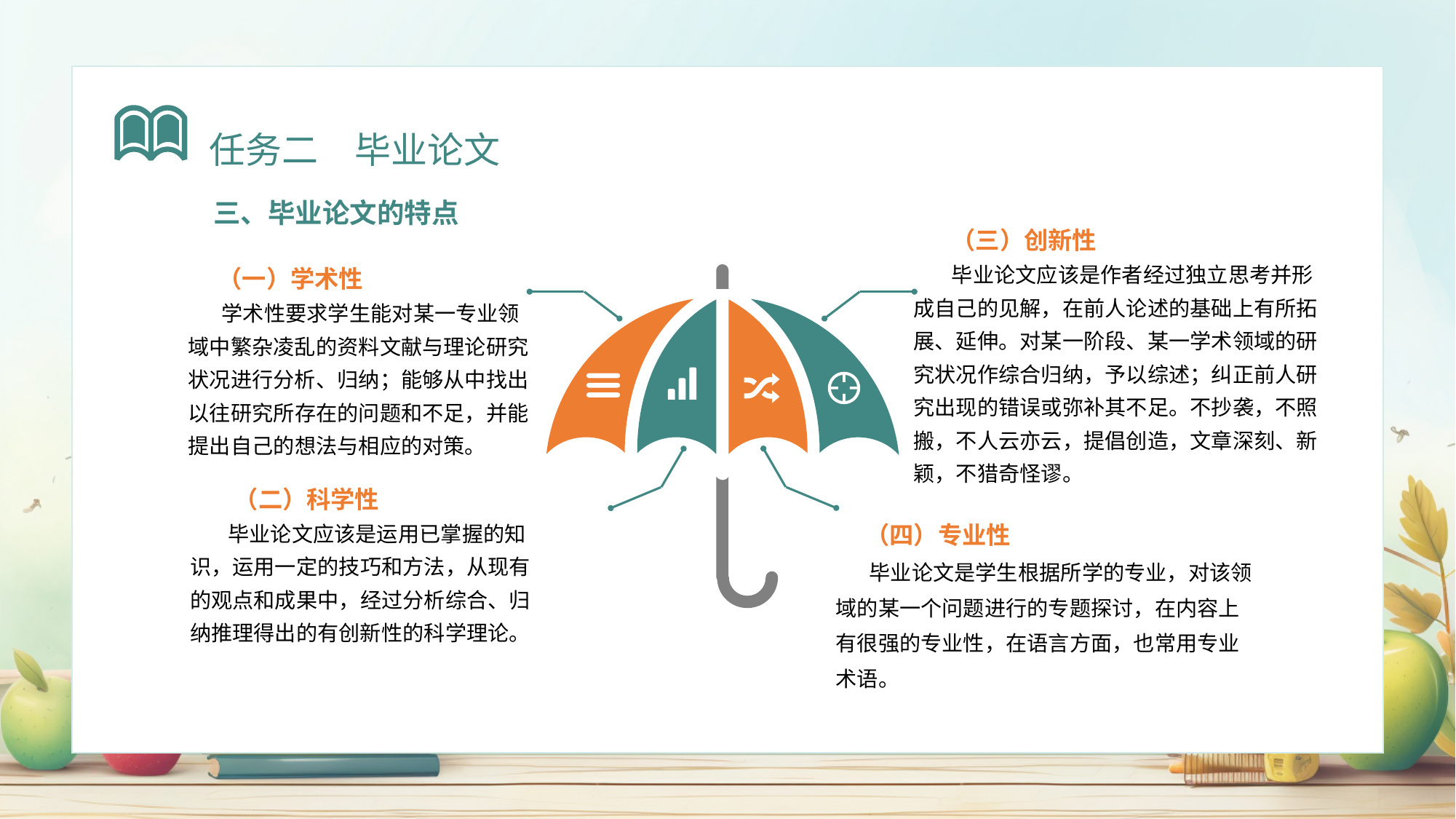

任务二　毕业论文

三、毕业论文的特点
      （三）创新性
       毕业论文应该是作者经过独立思考并形成自己的见解，在前人论述的基础上有所拓展、延伸。对某一阶段、某一学术领域的研究状况作综合归纳，予以综述；纠正前人研究出现的错误或弥补其不足。不抄袭，不照搬，不人云亦云，提倡创造，文章深刻、新颖，不猎奇怪谬。
     （一）学术性
      学术性要求学生能对某一专业领域中繁杂凌乱的资料文献与理论研究状况进行分析、归纳；能够从中找出以往研究所存在的问题和不足，并能提出自己的想法与相应的对策。

        （二）科学性
       毕业论文应该是运用已掌握的知识，运用一定的技巧和方法，从现有的观点和成果中，经过分析综合、归纳推理得出的有创新性的科学理论。
     （四）专业性
      毕业论文是学生根据所学的专业，对该领域的某一个问题进行的专题探讨，在内容上有很强的专业性，在语言方面，也常用专业术语。